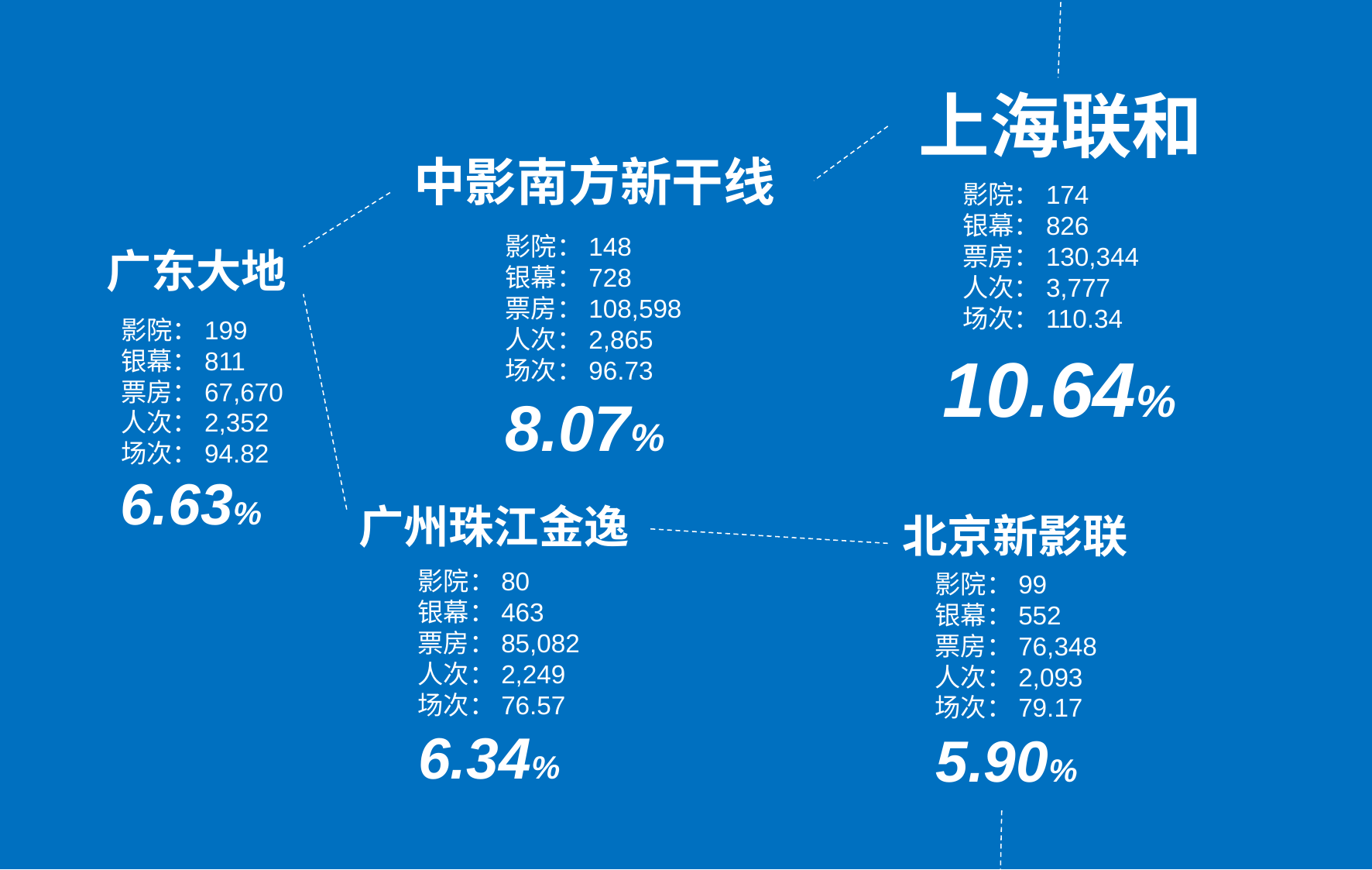

上海联和
影院：174
银幕：826
票房：130,344
人次：3,777
场次：110.34
10.64%
中影南方新干线
广东大地
影院：199
银幕：811
票房：67,670
人次：2,352
场次：94.82
6.63%
影院：148
银幕：728
票房：108,598
人次：2,865
场次：96.73
8.07%
广州珠江金逸
影院：80
银幕：463
票房：85,082
人次：2,249
场次：76.57
6.34%
北京新影联
影院：99
银幕：552
票房：76,348
人次：2,093
场次：79.17
5.90%